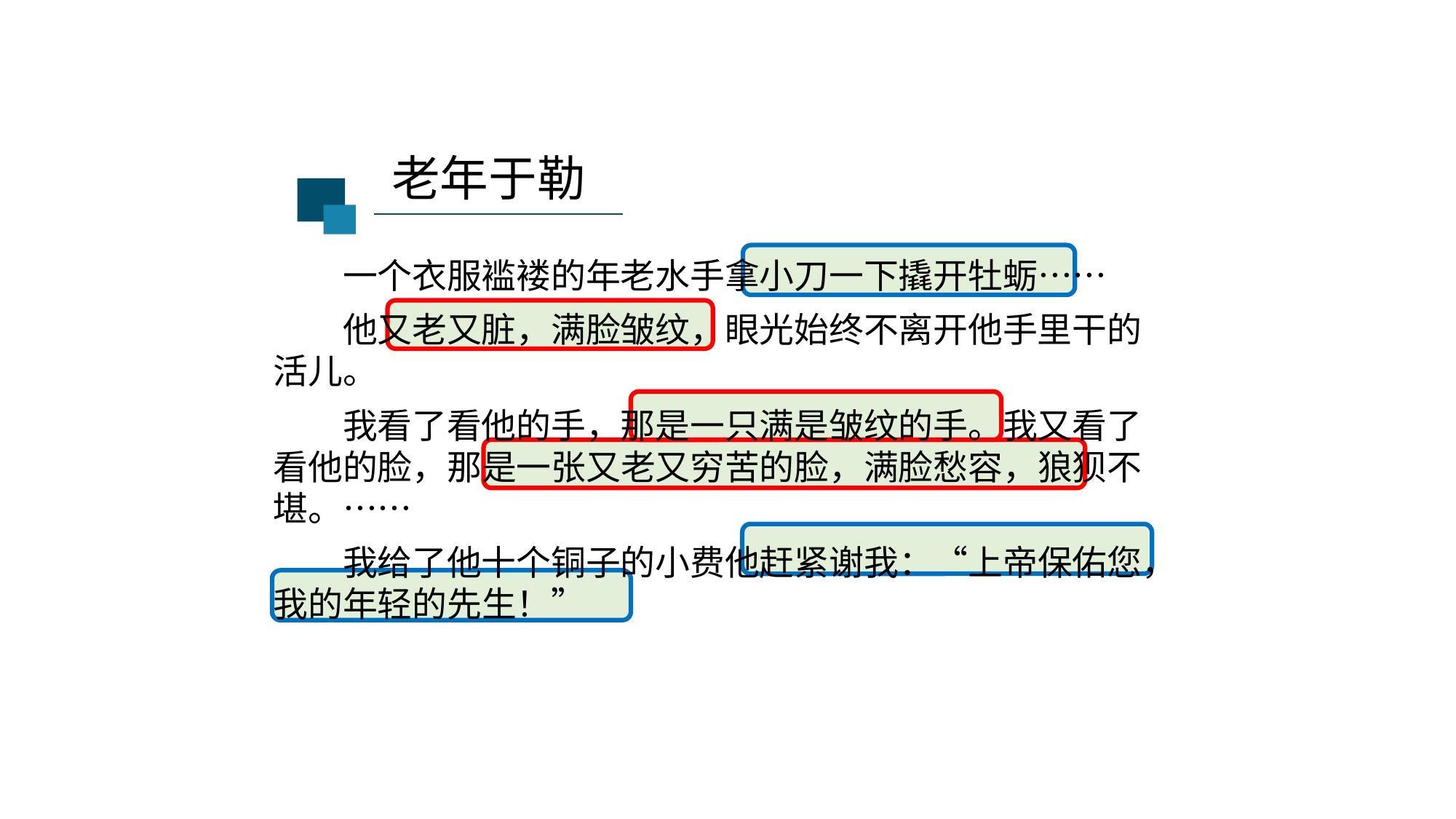

老年于勒

        一个衣服褴褛的年老水手拿小刀一下撬开牡蛎……
        他又老又脏，满脸皱纹，眼光始终不离开他手里干的活儿。
        我看了看他的手，那是一只满是皱纹的手。我又看了看他的脸，那是一张又老又穷苦的脸，满脸愁容，狼狈不堪。……
        我给了他十个铜子的小费他赶紧谢我：“上帝保佑您，我的年轻的先生！”